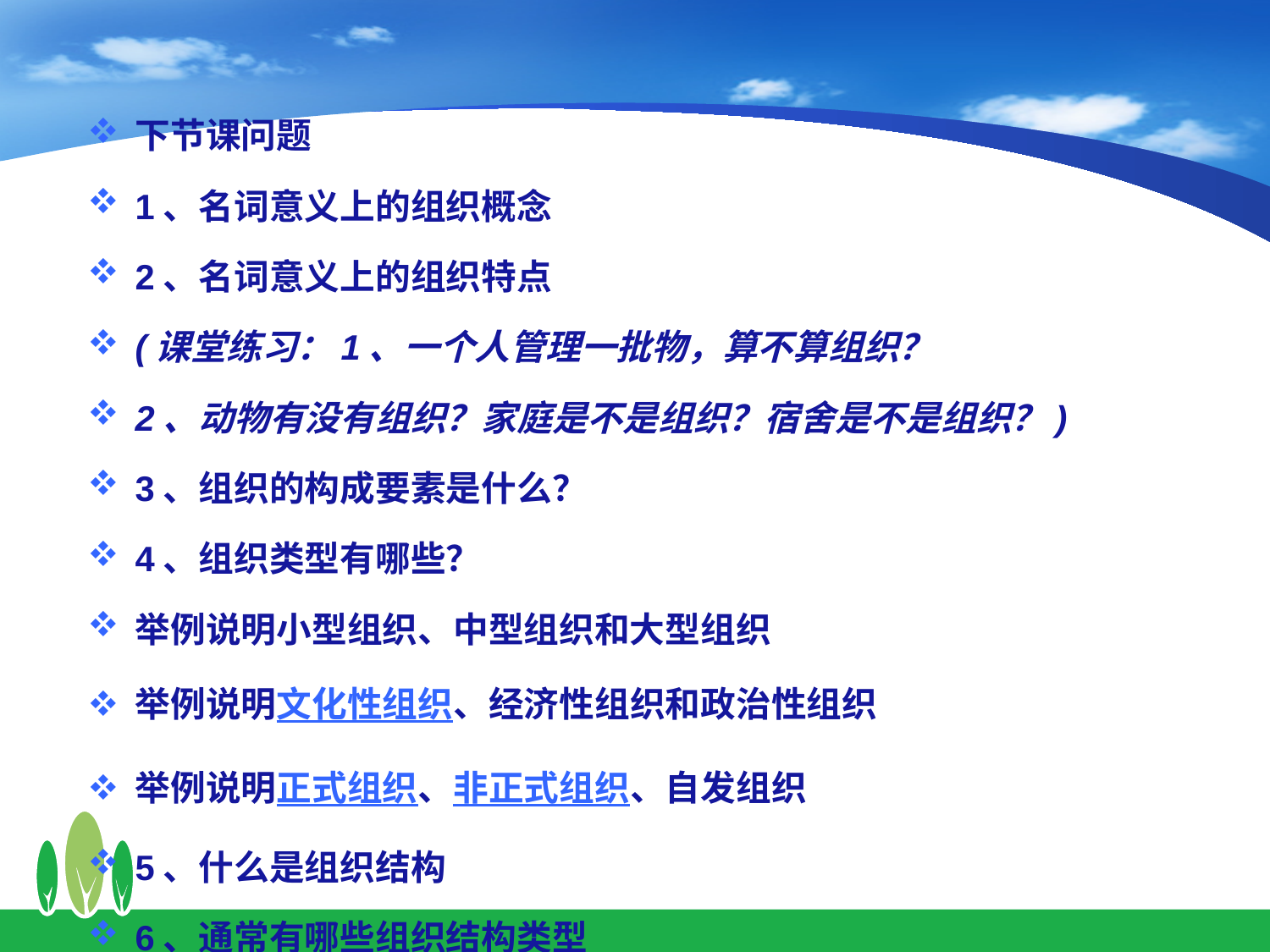

下节课问题
1、名词意义上的组织概念
2、名词意义上的组织特点
(课堂练习：1、一个人管理一批物，算不算组织？
2、动物有没有组织？家庭是不是组织？宿舍是不是组织？)
3、组织的构成要素是什么？
4、组织类型有哪些？
举例说明小型组织、中型组织和大型组织
举例说明文化性组织、经济性组织和政治性组织
举例说明正式组织、非正式组织、自发组织
5、什么是组织结构
6、通常有哪些组织结构类型

24